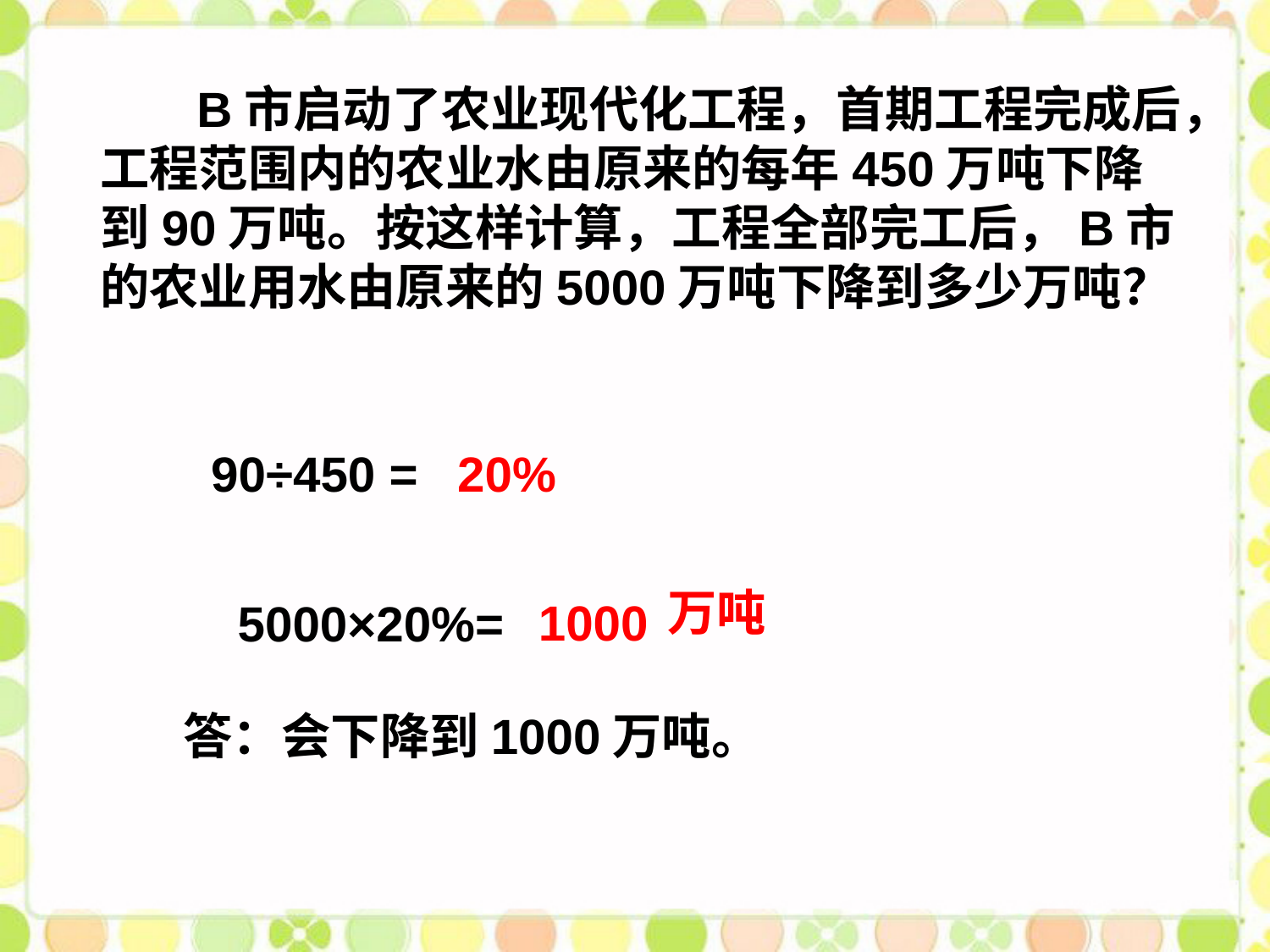

B市启动了农业现代化工程，首期工程完成后，工程范围内的农业水由原来的每年450万吨下降到90万吨。按这样计算，工程全部完工后，B市的农业用水由原来的5000万吨下降到多少万吨？
20%
90÷450 =
万吨
1000
5000×20%=
答：会下降到1000万吨。